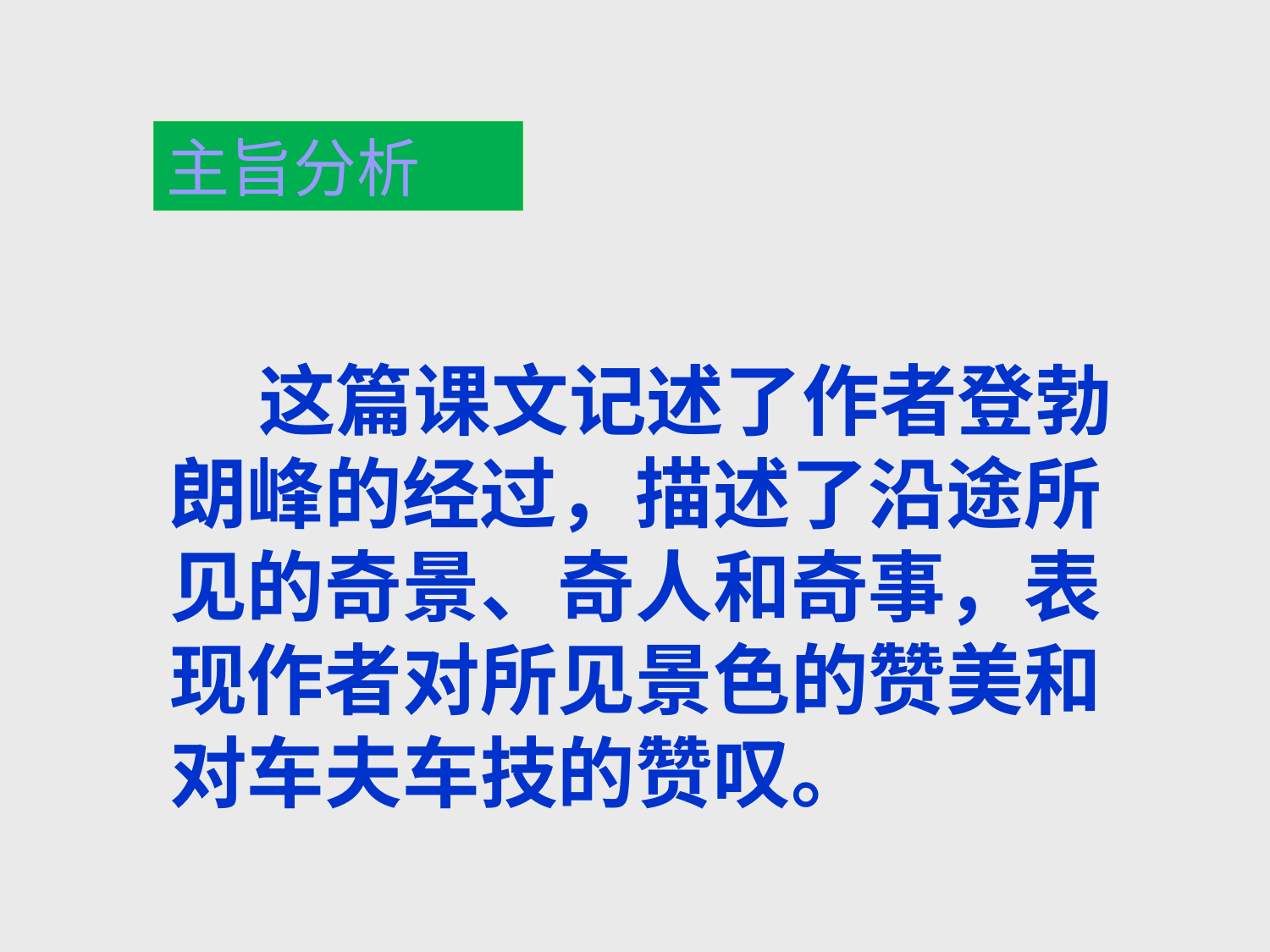

主旨分析
    这篇课文记述了作者登勃朗峰的经过，描述了沿途所见的奇景、奇人和奇事，表现作者对所见景色的赞美和对车夫车技的赞叹。